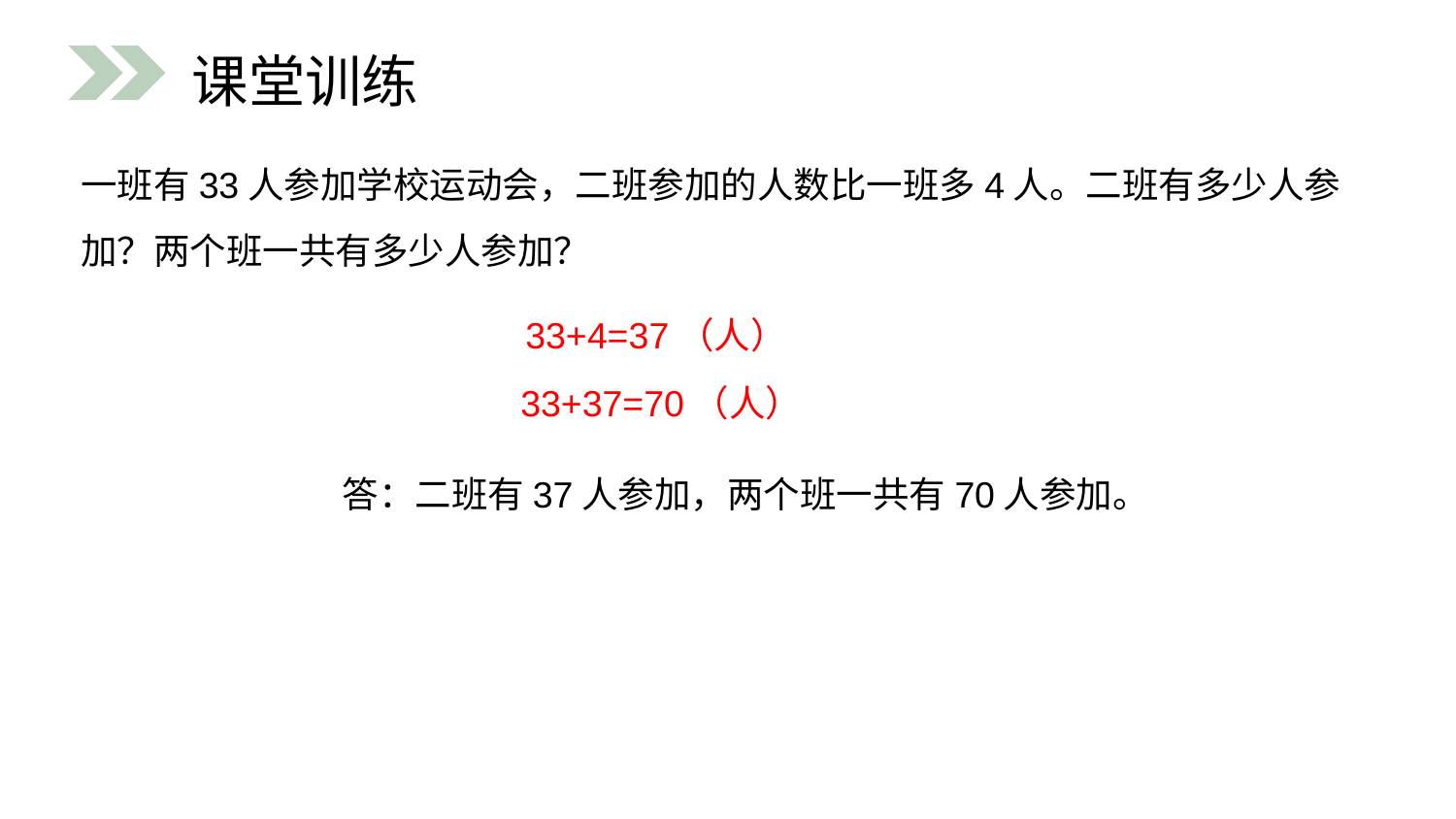

课堂训练
一班有33人参加学校运动会，二班参加的人数比一班多4人。二班有多少人参加？两个班一共有多少人参加？
33+4=37（人）
33+37=70（人）
答：二班有37人参加，两个班一共有70人参加。